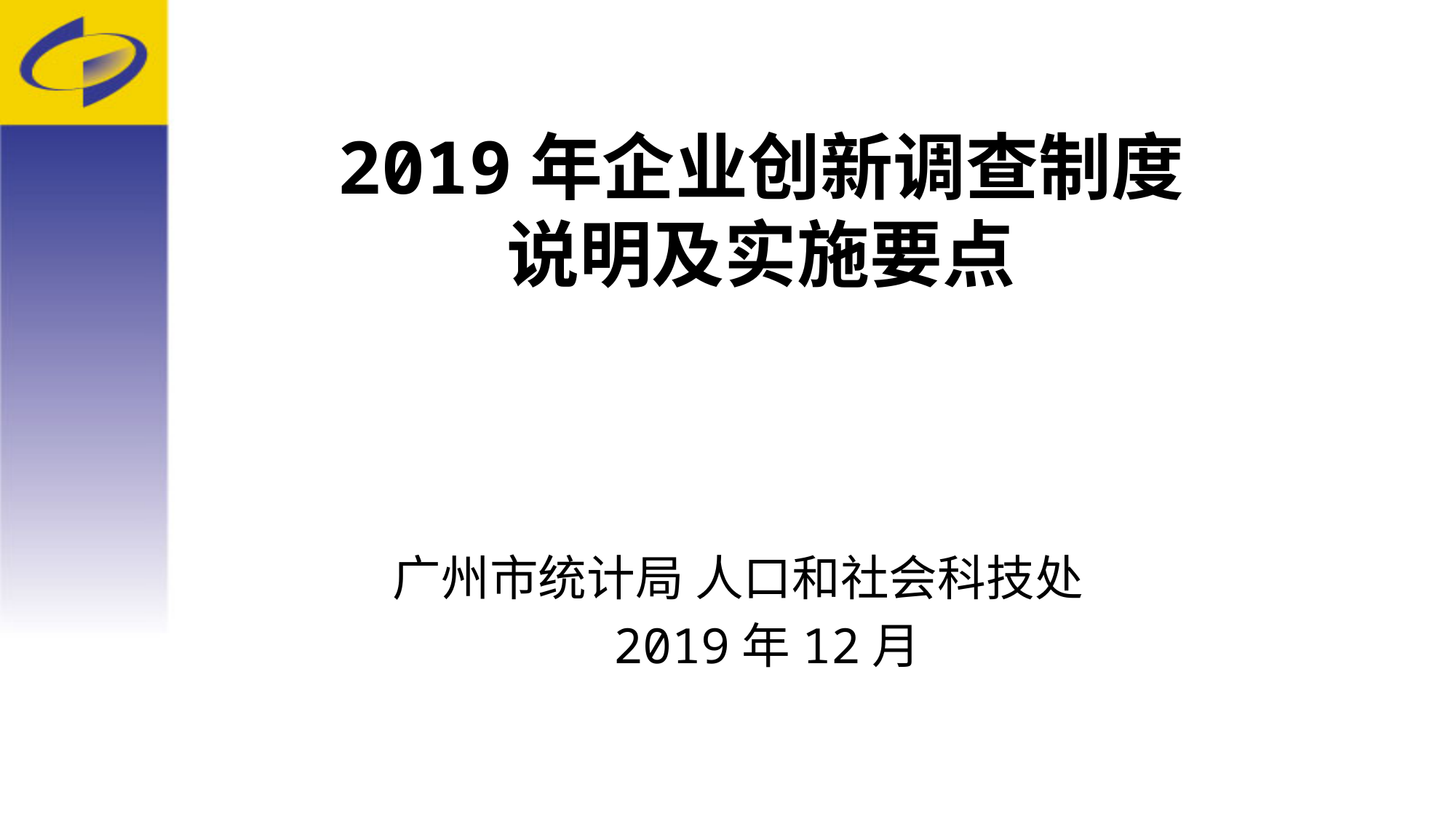

# 2019年企业创新调查制度 说明及实施要点

广州市统计局 人口和社会科技处
  2019年12月
1